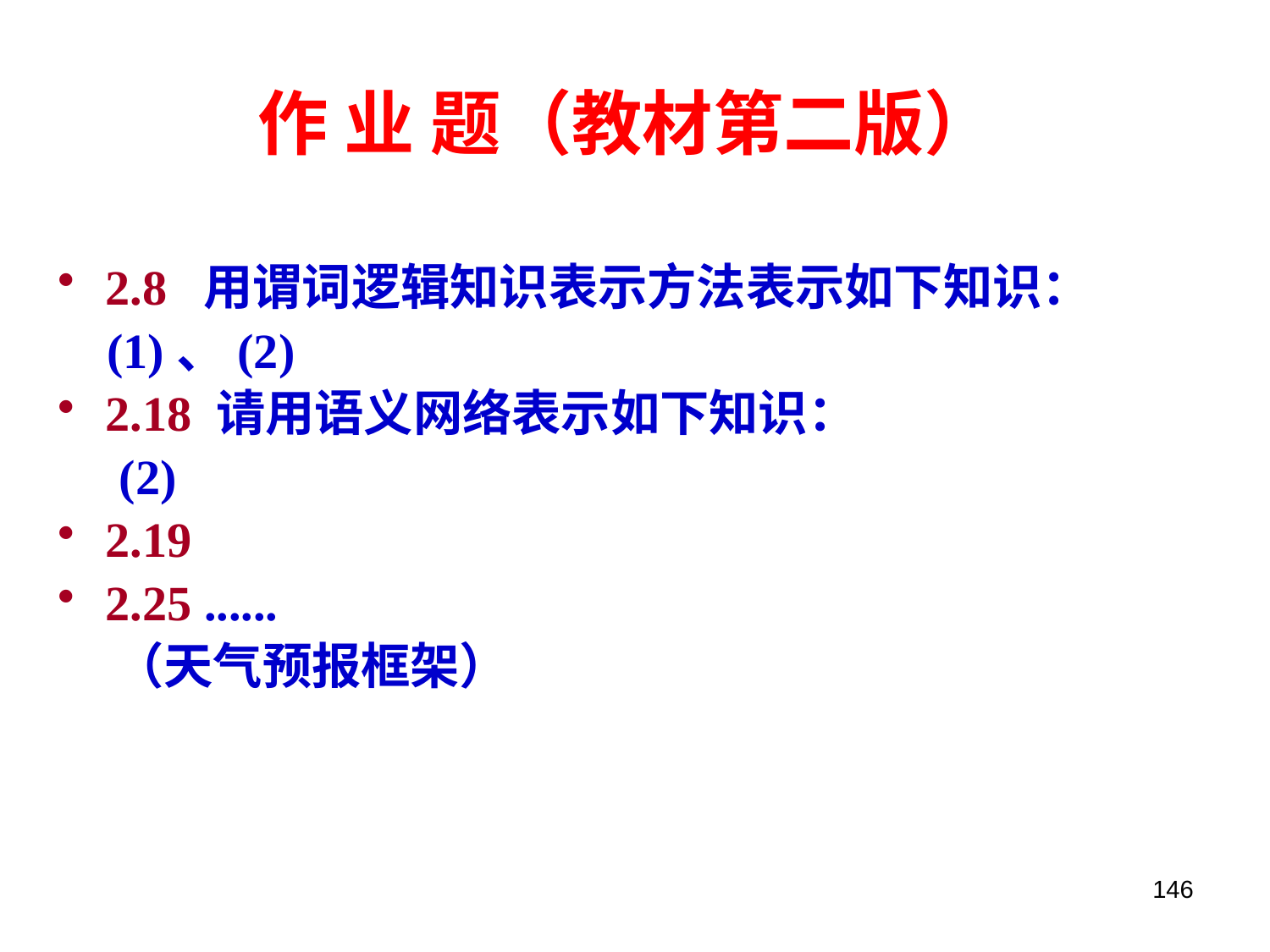

# 作 业 题（教材第二版）
2.8  用谓词逻辑知识表示方法表示如下知识：
    (1)、(2)
2.18 请用语义网络表示如下知识：
     (2)
2.19
2.25 ......
    （天气预报框架）
146